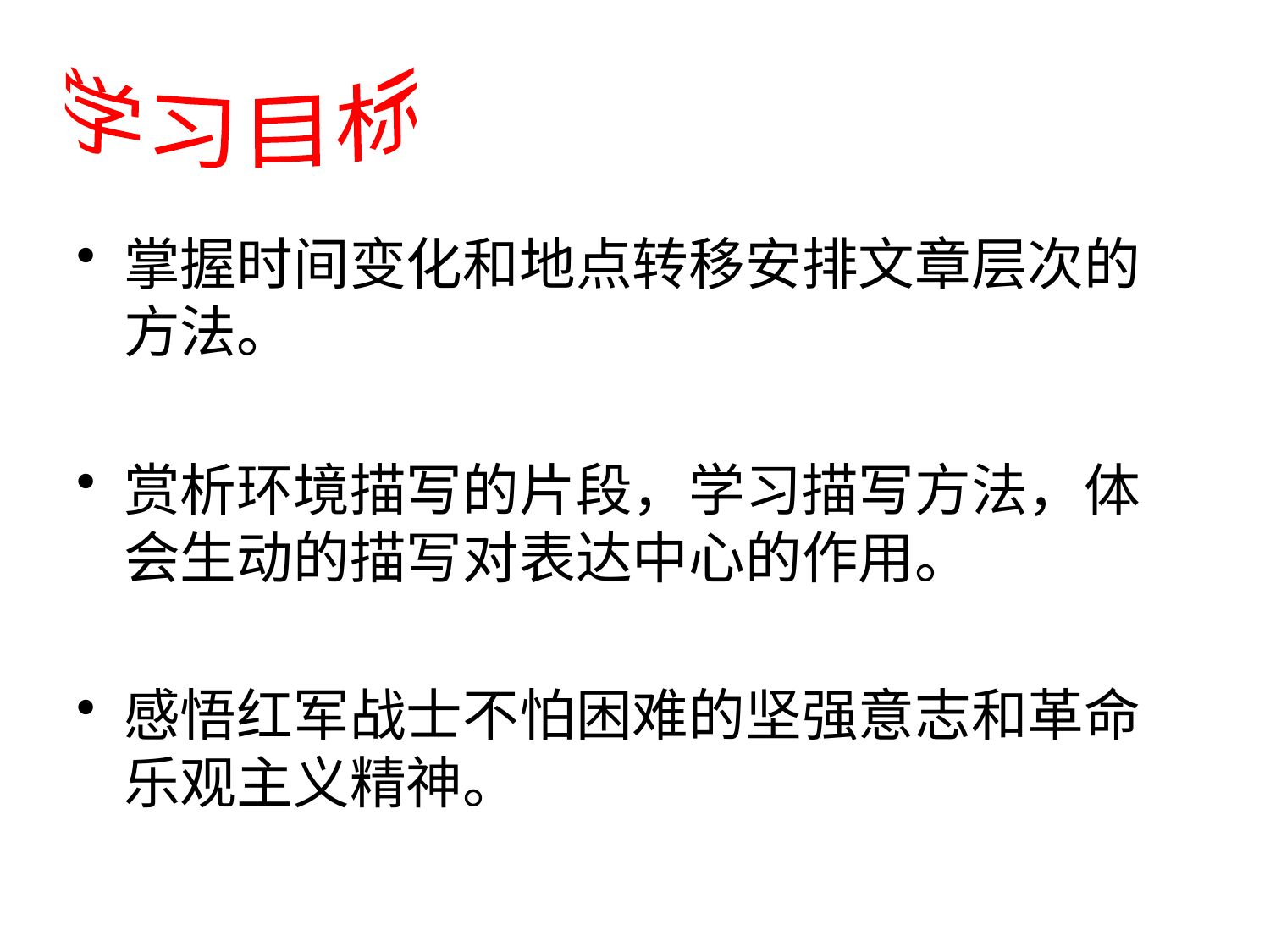

学习目标
掌握时间变化和地点转移安排文章层次的方法。

赏析环境描写的片段，学习描写方法，体会生动的描写对表达中心的作用。

感悟红军战士不怕困难的坚强意志和革命乐观主义精神。